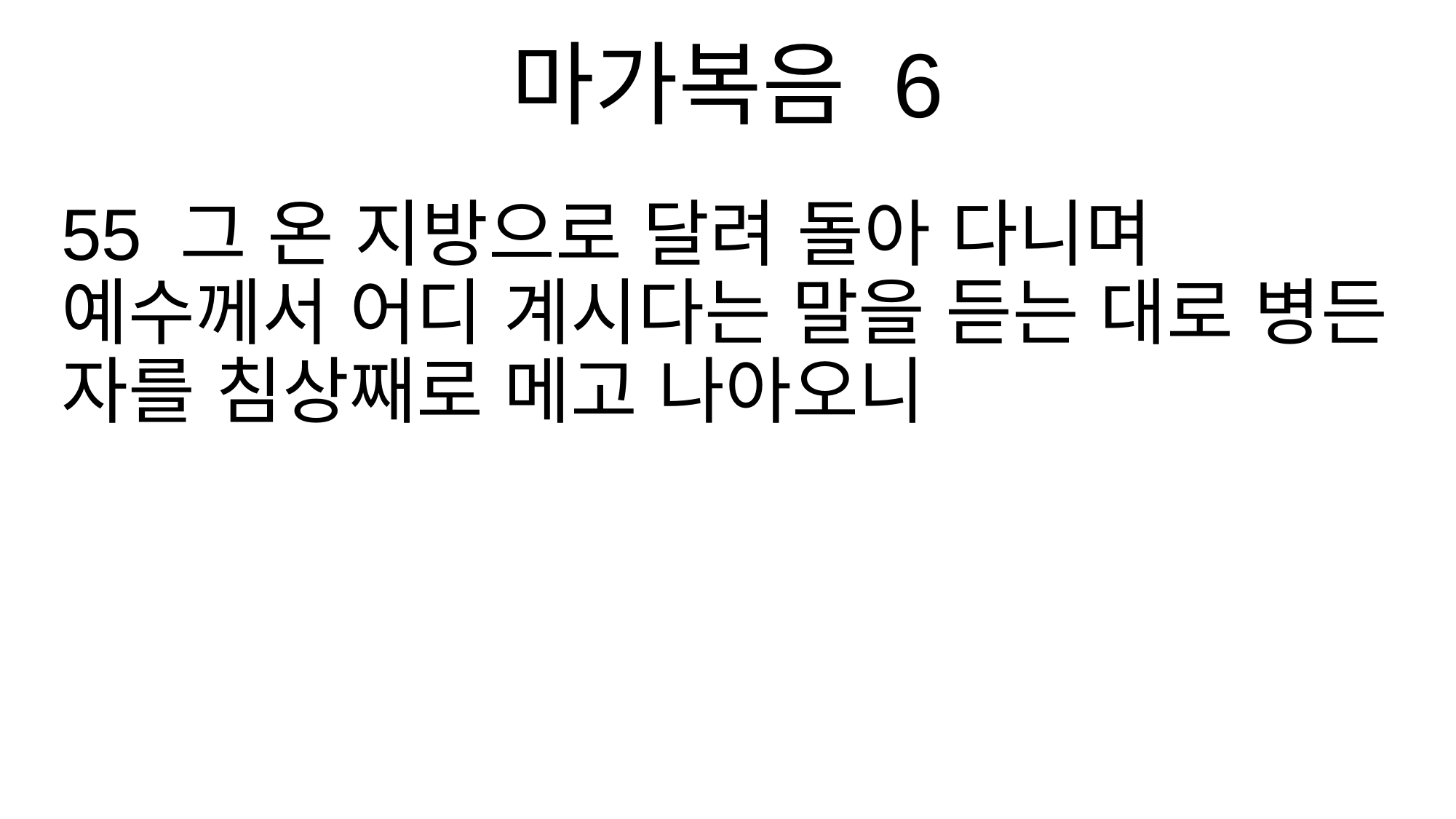

마가복음 6
55 그 온 지방으로 달려 돌아 다니며 예수께서 어디 계시다는 말을 듣는 대로 병든 자를 침상째로 메고 나아오니